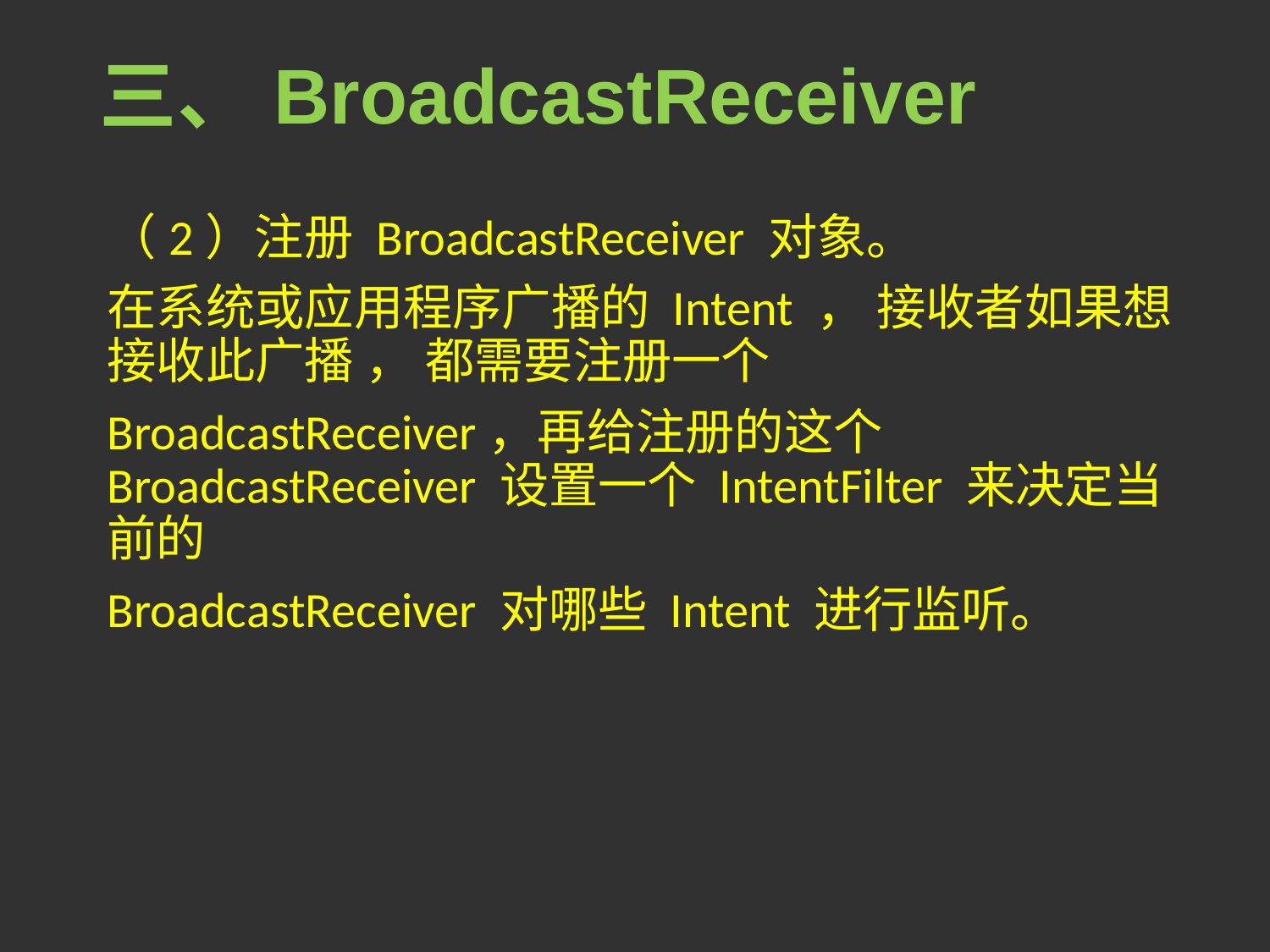

# 三、BroadcastReceiver
（2）注册 BroadcastReceiver 对象。
在系统或应用程序广播的 Intent ， 接收者如果想接收此广播 ， 都需要注册一个
BroadcastReceiver，再给注册的这个 BroadcastReceiver 设置一个 IntentFilter 来决定当前的
BroadcastReceiver 对哪些 Intent 进行监听。